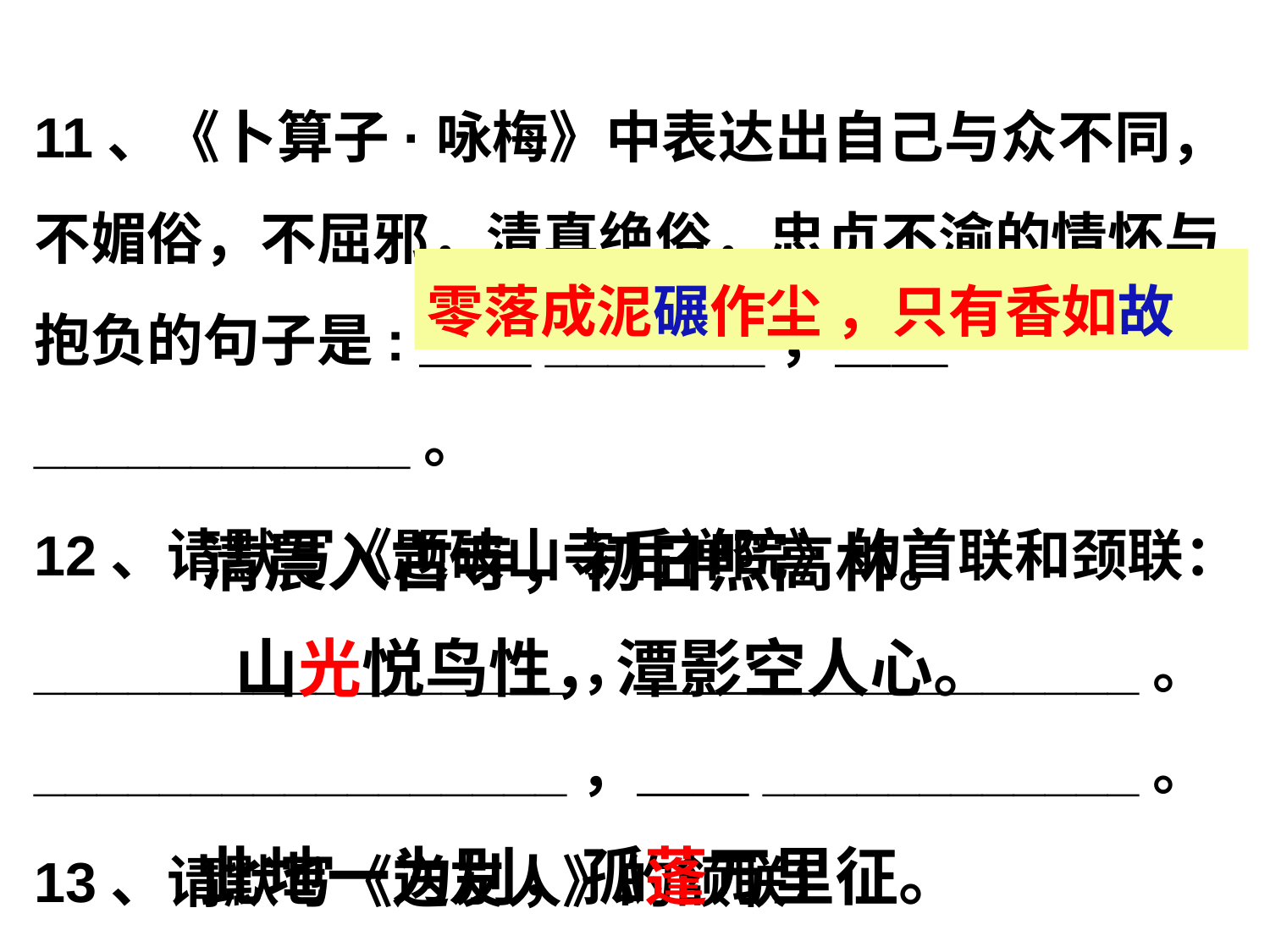

11、《卜算子·咏梅》中表达出自己与众不同，不媚俗，不屈邪，清真绝俗，忠贞不渝的情怀与抱负的句子是:＿＿_______，＿＿____________。
12、请默写《题破山寺后禅院》的首联和颈联：
_________________，＿＿____________。_________________，＿＿____________。
13、请默写《送友人》的颔联：_________________，＿＿____________。
零落成泥碾作尘 ，只有香如故
清晨入古寺，初日照高林。
山光悦鸟性，潭影空人心。
此地一为别，孤蓬万里征。